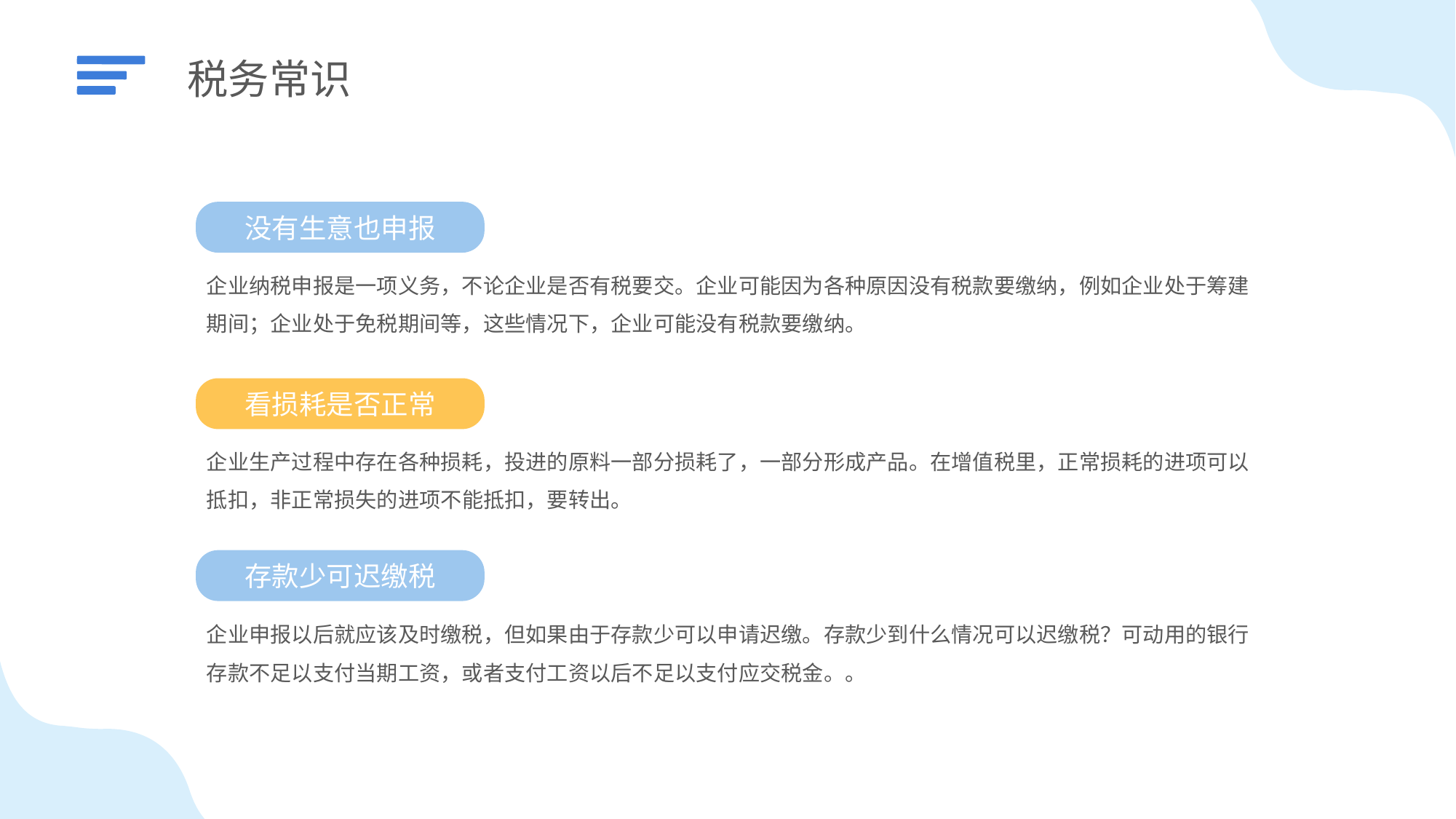

税务常识

没有生意也申报
企业纳税申报是一项义务，不论企业是否有税要交。企业可能因为各种原因没有税款要缴纳，例如企业处于筹建期间；企业处于免税期间等，这些情况下，企业可能没有税款要缴纳。
看损耗是否正常
企业生产过程中存在各种损耗，投进的原料一部分损耗了，一部分形成产品。在增值税里，正常损耗的进项可以抵扣，非正常损失的进项不能抵扣，要转出。
存款少可迟缴税
企业申报以后就应该及时缴税，但如果由于存款少可以申请迟缴。存款少到什么情况可以迟缴税？可动用的银行存款不足以支付当期工资，或者支付工资以后不足以支付应交税金。。